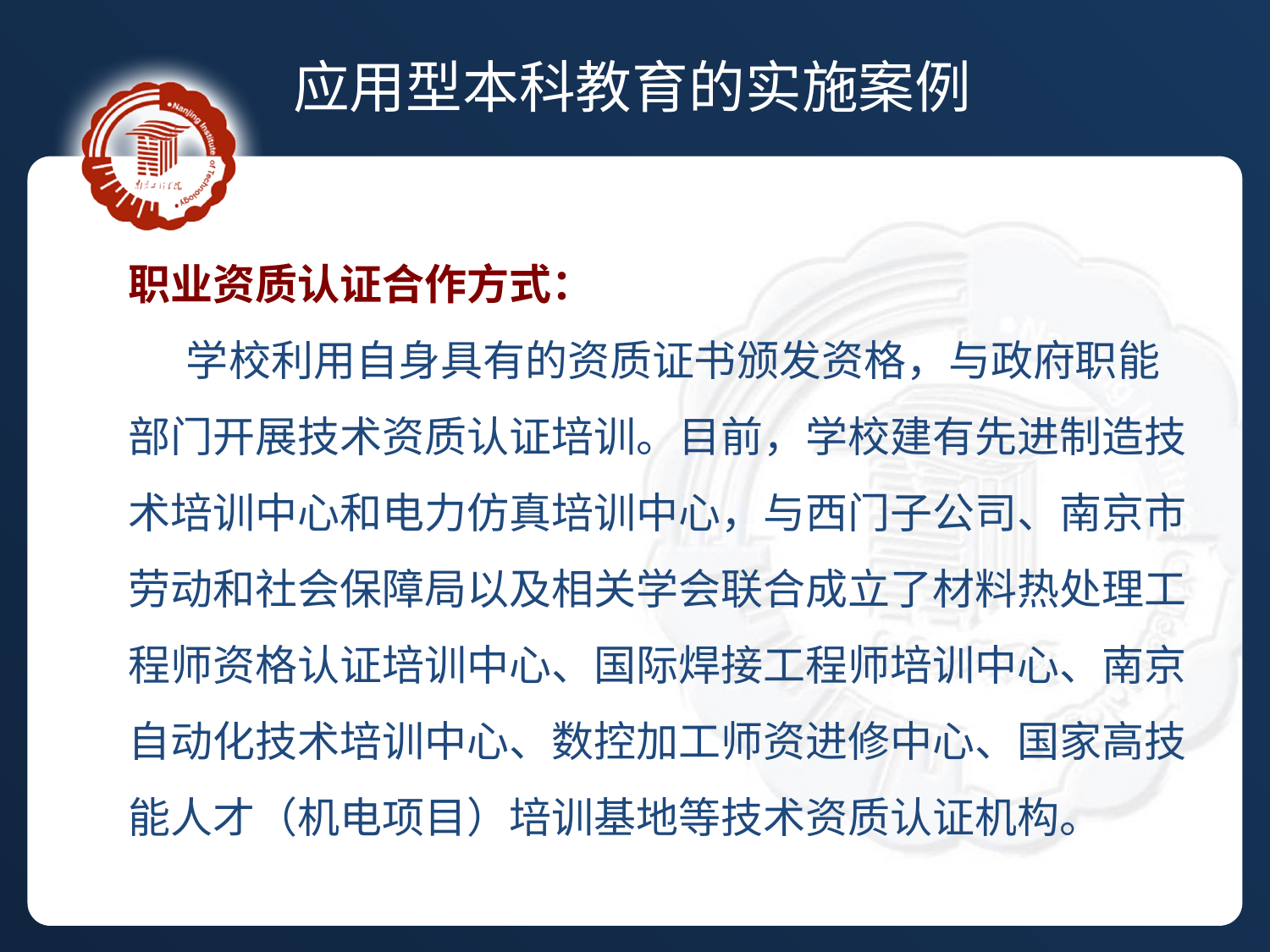

应用型本科教育的实施案例
职业资质认证合作方式：
     学校利用自身具有的资质证书颁发资格，与政府职能部门开展技术资质认证培训。目前，学校建有先进制造技术培训中心和电力仿真培训中心，与西门子公司、南京市劳动和社会保障局以及相关学会联合成立了材料热处理工程师资格认证培训中心、国际焊接工程师培训中心、南京自动化技术培训中心、数控加工师资进修中心、国家高技能人才（机电项目）培训基地等技术资质认证机构。